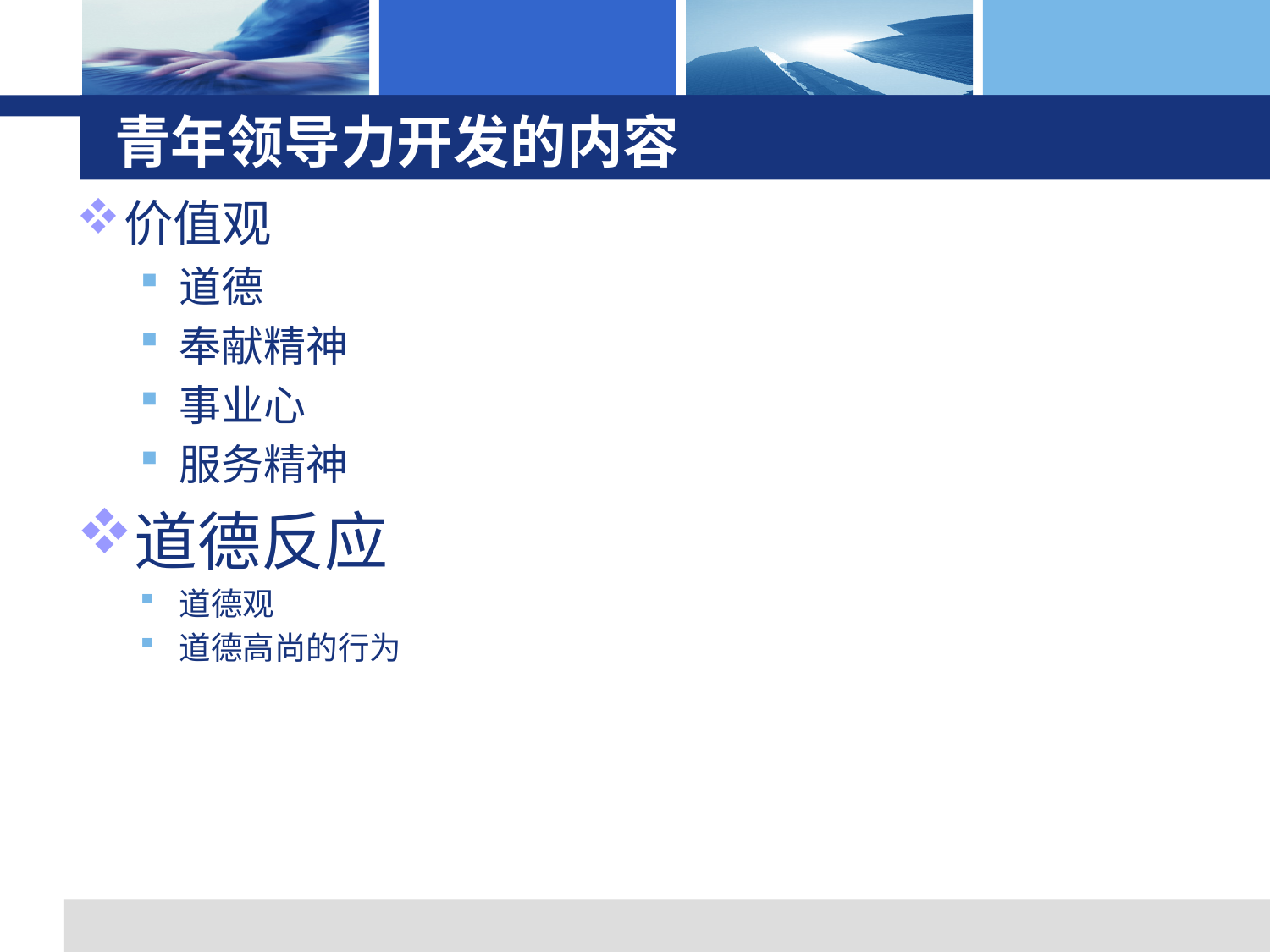

# 青年领导力开发的内容
价值观
道德
奉献精神
事业心
服务精神
道德反应
道德观
道德高尚的行为